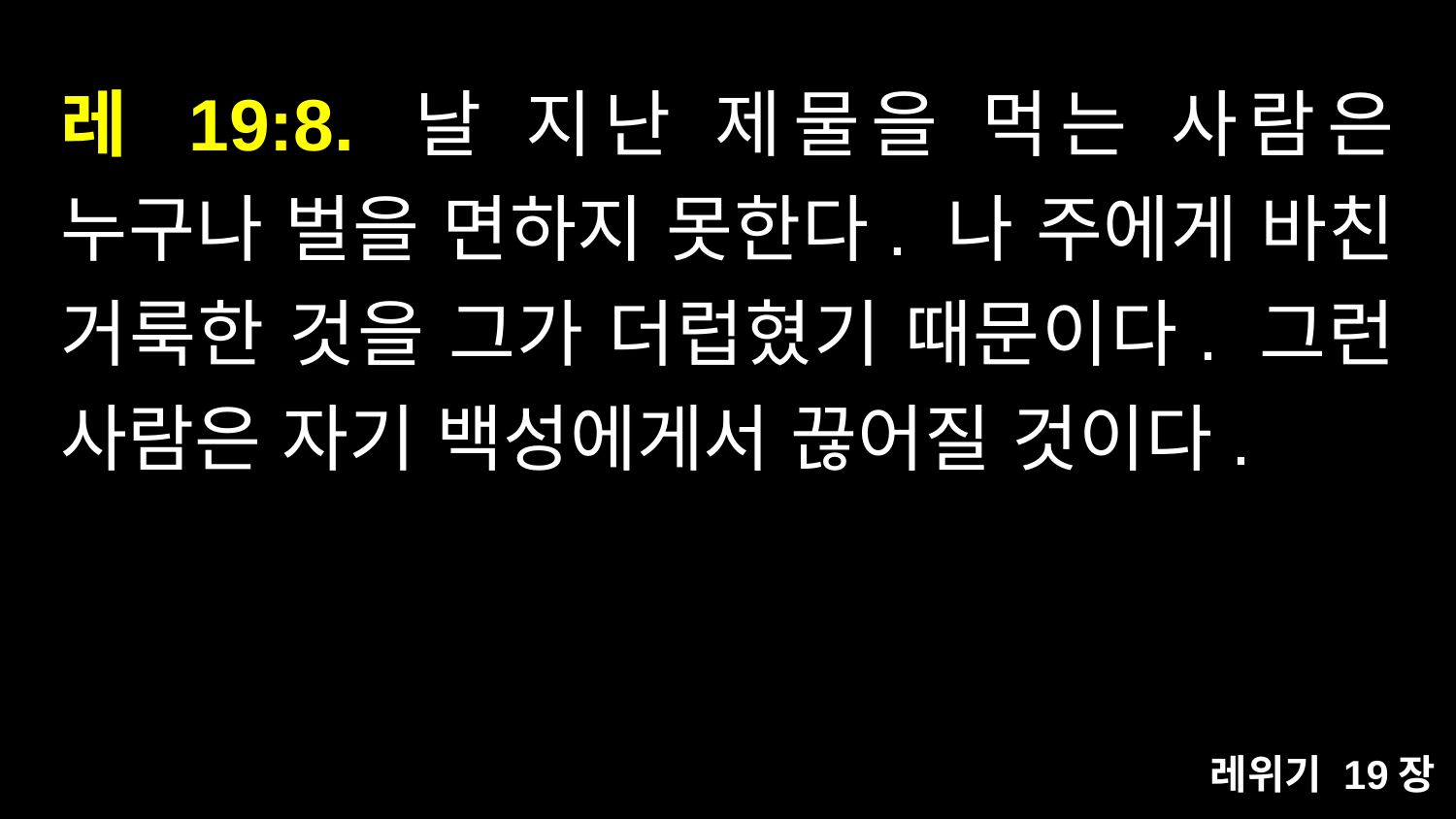

# 레 19:8. 날 지난 제물을 먹는 사람은 누구나 벌을 면하지 못한다. 나 주에게 바친 거룩한 것을 그가 더럽혔기 때문이다. 그런 사람은 자기 백성에게서 끊어질 것이다.
레위기 19장